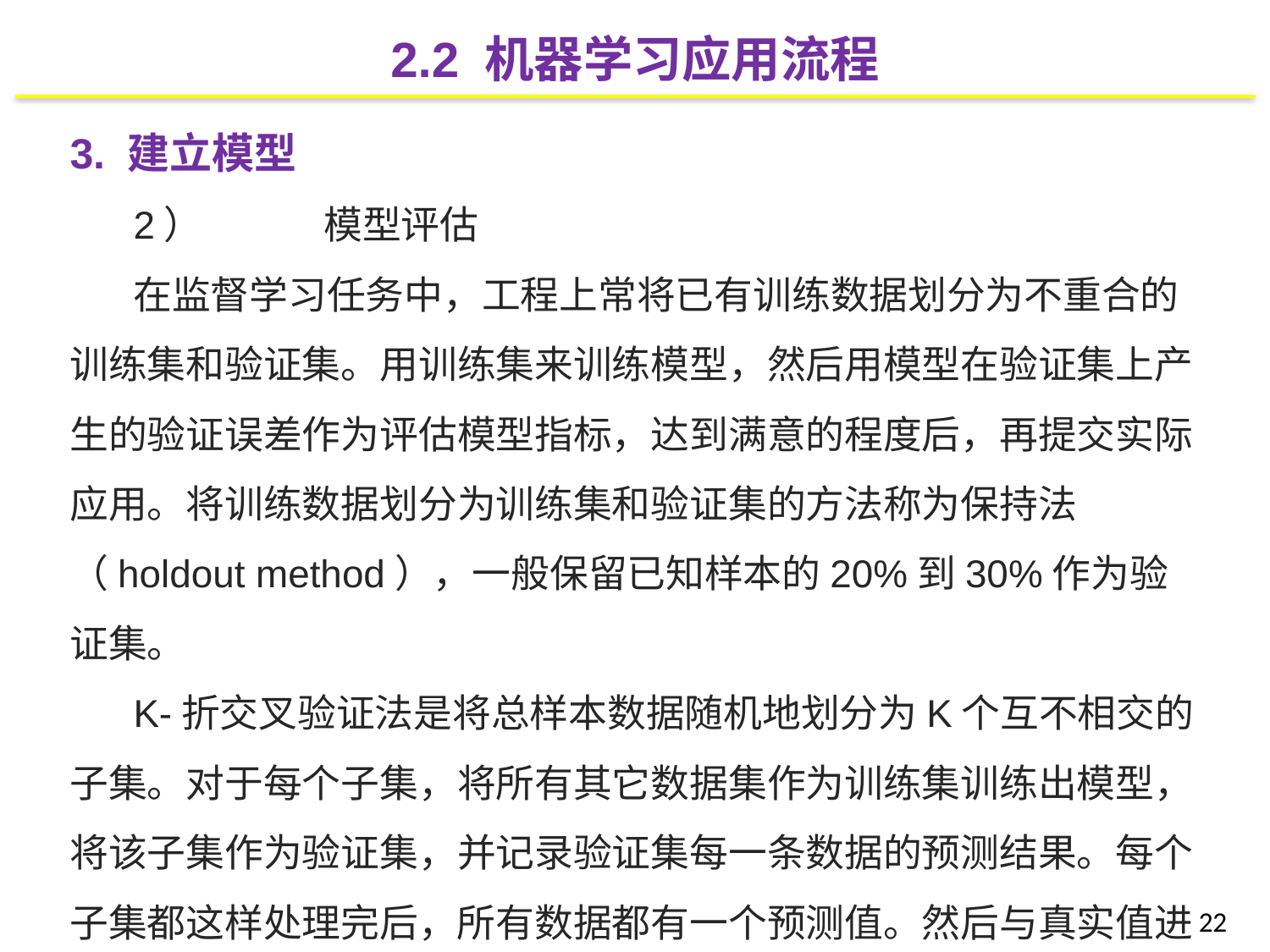

2.2 机器学习应用流程
3. 建立模型
2）	模型评估
在监督学习任务中，工程上常将已有训练数据划分为不重合的训练集和验证集。用训练集来训练模型，然后用模型在验证集上产生的验证误差作为评估模型指标，达到满意的程度后，再提交实际应用。将训练数据划分为训练集和验证集的方法称为保持法（holdout method），一般保留已知样本的20%到30%作为验证集。
K-折交叉验证法是将总样本数据随机地划分为K个互不相交的子集。对于每个子集，将所有其它数据集作为训练集训练出模型，将该子集作为验证集，并记录验证集每一条数据的预测结果。每个子集都这样处理完后，所有数据都有一个预测值。然后与真实值进行比对，从而评估模型的效果。
22